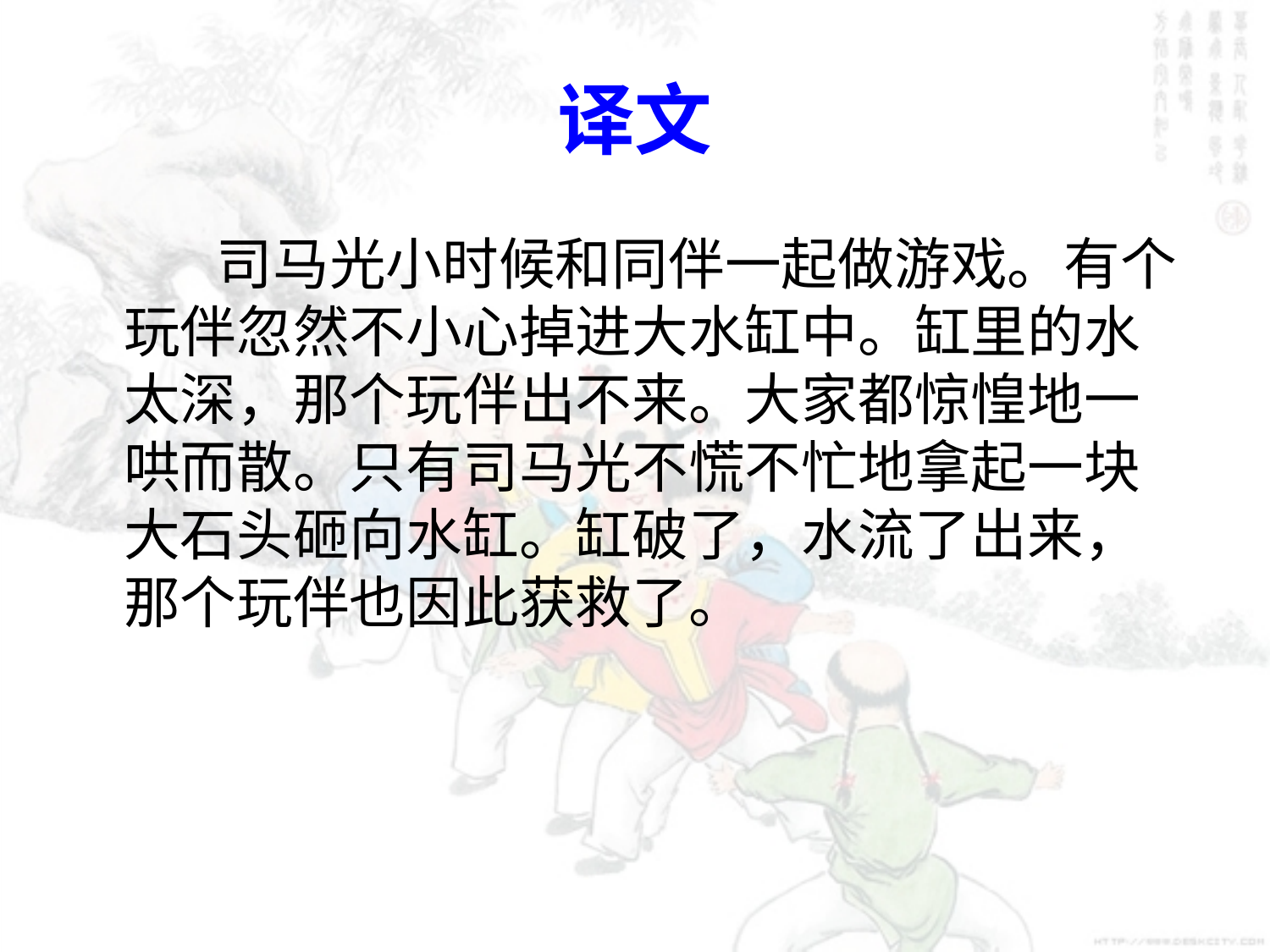

# 译文
          司马光小时候和同伴一起做游戏。有个玩伴忽然不小心掉进大水缸中。缸里的水太深，那个玩伴出不来。大家都惊惶地一哄而散。只有司马光不慌不忙地拿起一块大石头砸向水缸。缸破了，水流了出来，那个玩伴也因此获救了。